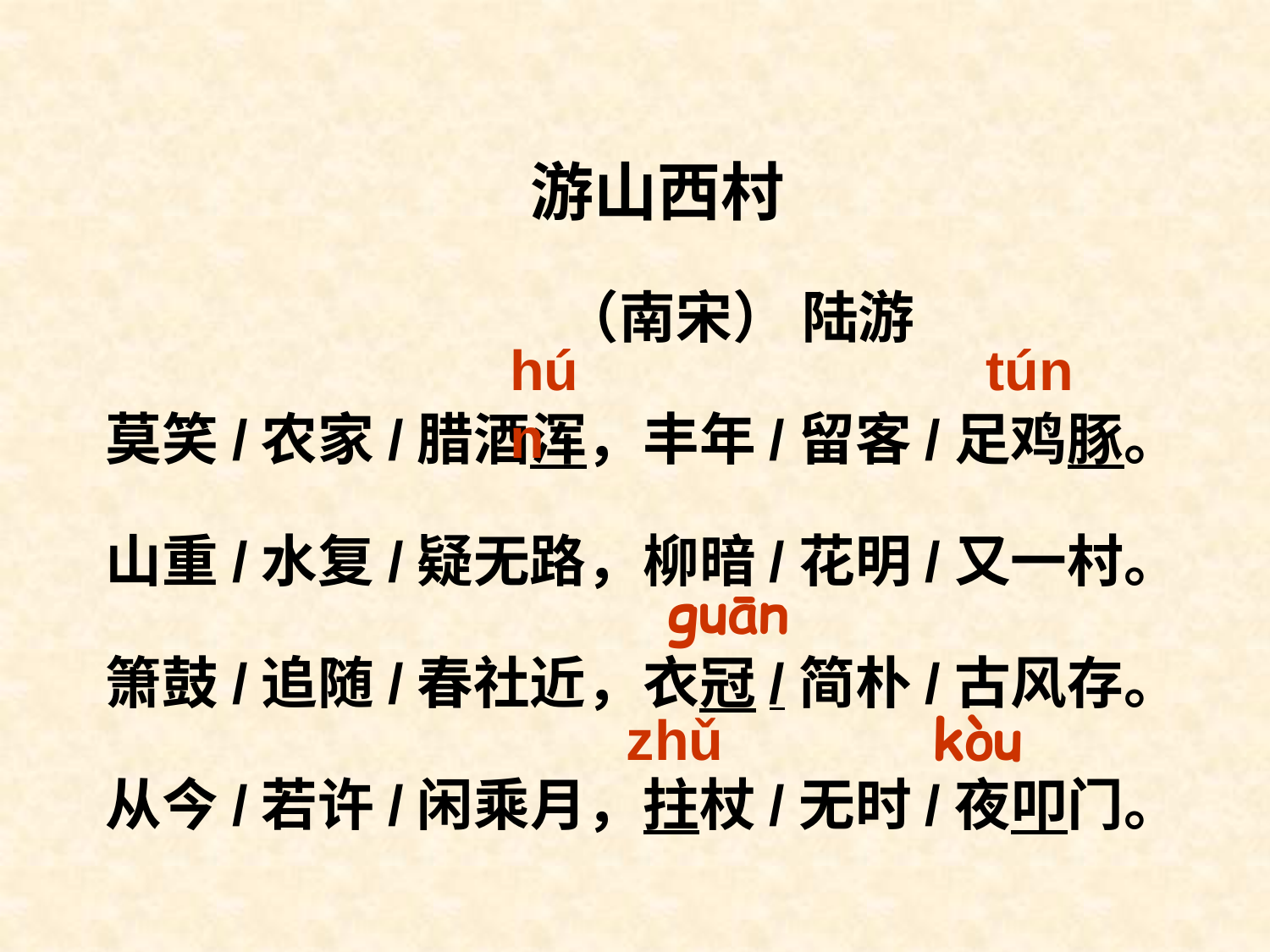

游山西村
               （南宋） 陆游
莫笑/农家/腊酒浑，丰年/留客/足鸡豚。
山重/水复/疑无路，柳暗/花明/又一村。
箫鼓/追随/春社近，衣冠/简朴/古风存。
从今/若许/闲乘月，拄杖/无时/夜叩门。

hún
tún
guān
zhǔ
kòu